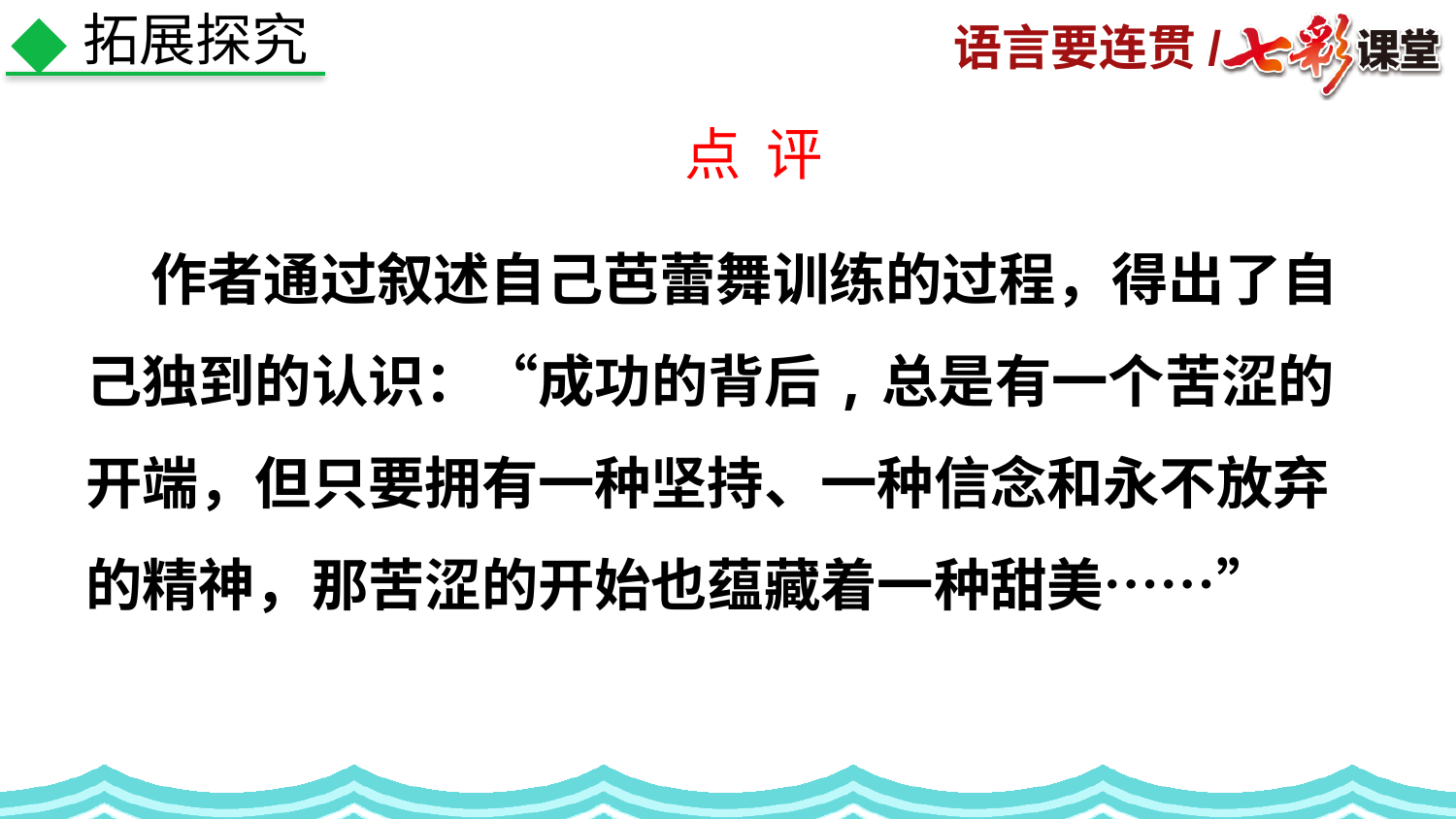

拓展探究

点  评
    作者通过叙述自己芭蕾舞训练的过程，得出了自己独到的认识：“成功的背后,总是有一个苦涩的开端，但只要拥有一种坚持、一种信念和永不放弃的精神，那苦涩的开始也蕴藏着一种甜美……”